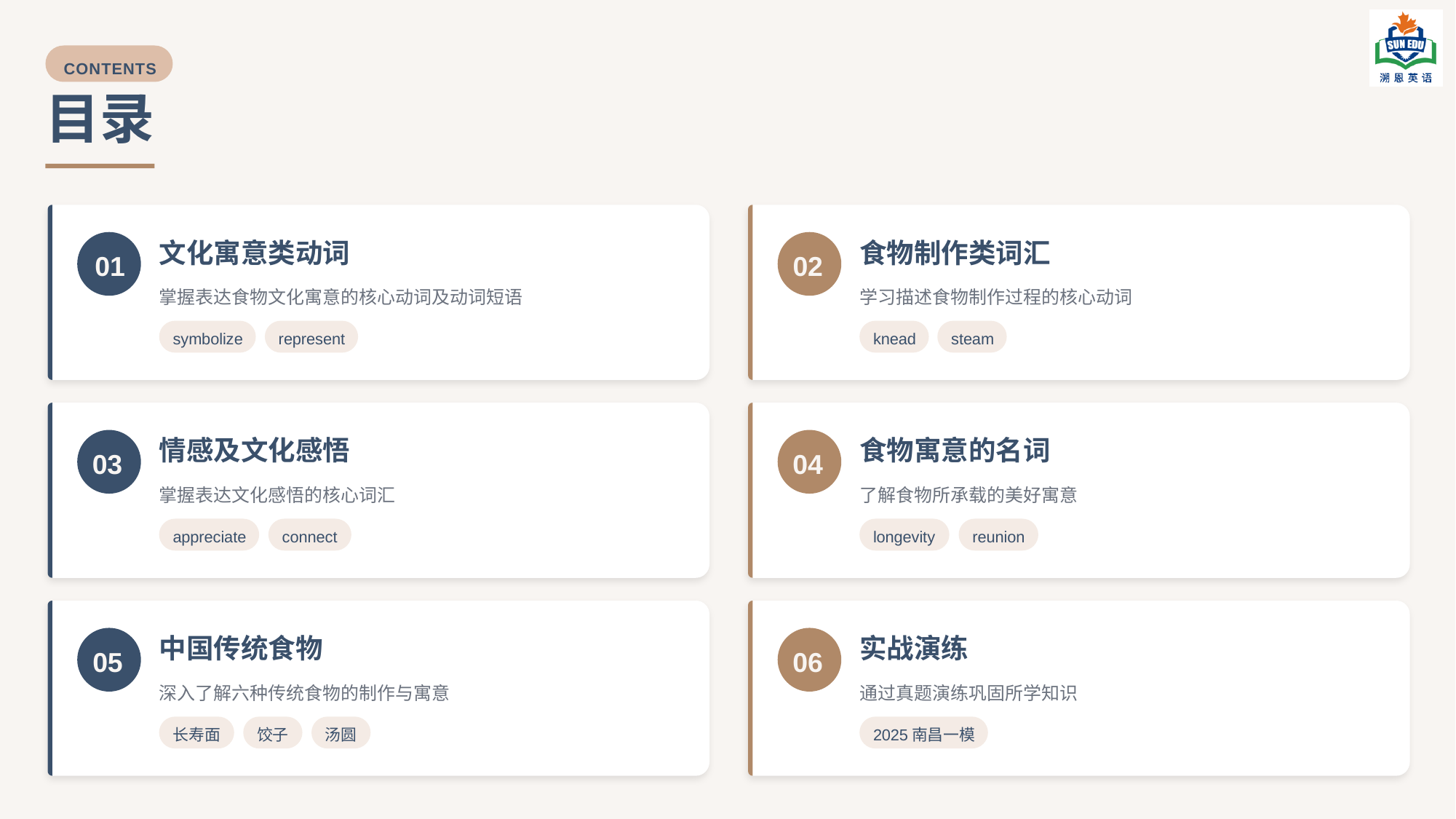

CONTENTS
目录

文化寓意类动词

食物制作类词汇
01
02
掌握表达食物文化寓意的核心动词及动词短语
学习描述食物制作过程的核心动词

symbolize

represent

knead

steam

情感及文化感悟

食物寓意的名词
03
04
掌握表达文化感悟的核心词汇
了解食物所承载的美好寓意

appreciate

connect

longevity

reunion

中国传统食物

实战演练
05
06
深入了解六种传统食物的制作与寓意
通过真题演练巩固所学知识

长寿面

饺子

汤圆

2025南昌一模